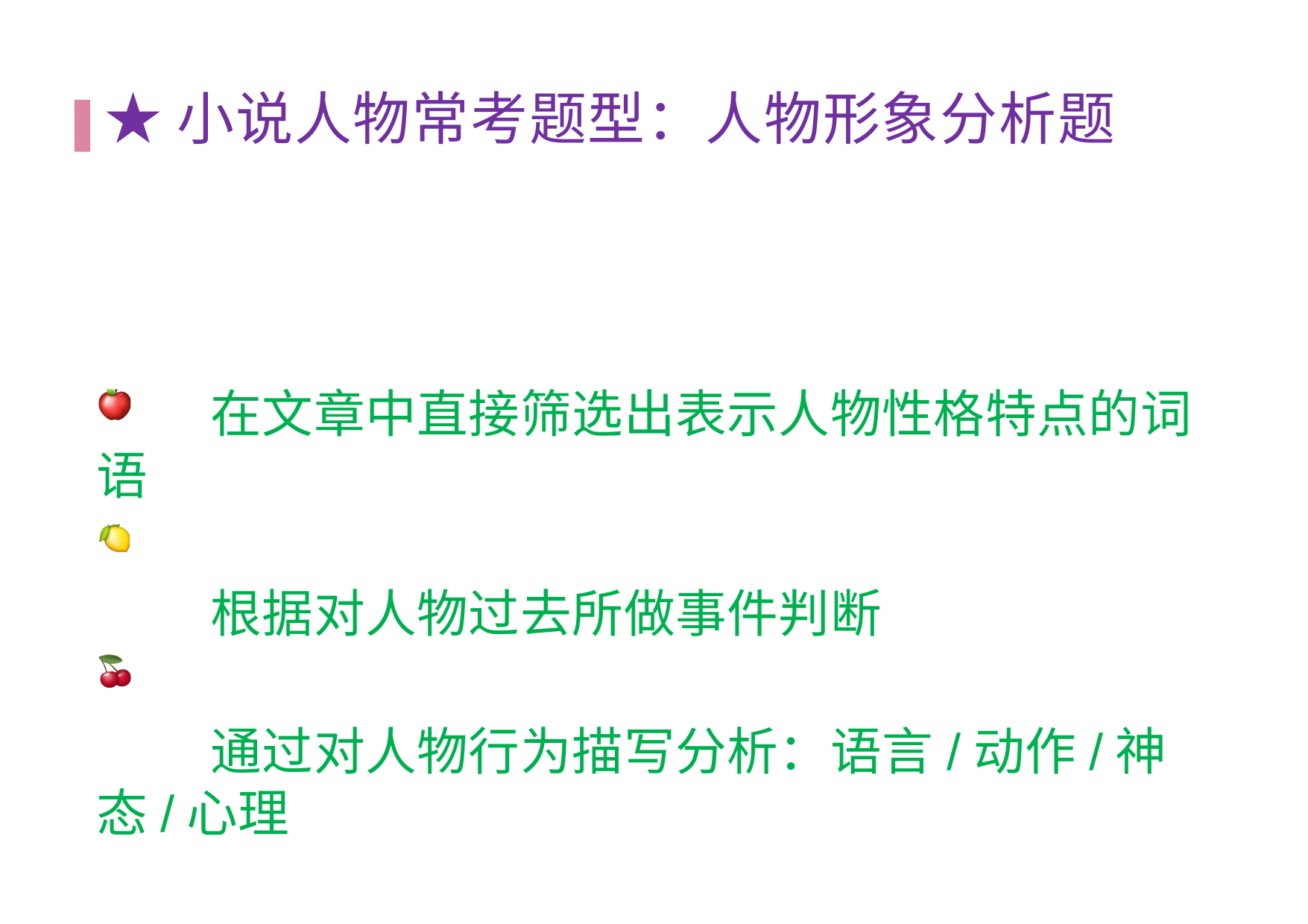

# ★⼩说⼈物常考题型：⼈物形象分析题

 在⽂章中直接筛选出表⽰⼈物性格特点的词语

 根据对⼈物过去所做事件判断

 通过对⼈物⾏为描写分析：语⾔/动作/神态/⼼理